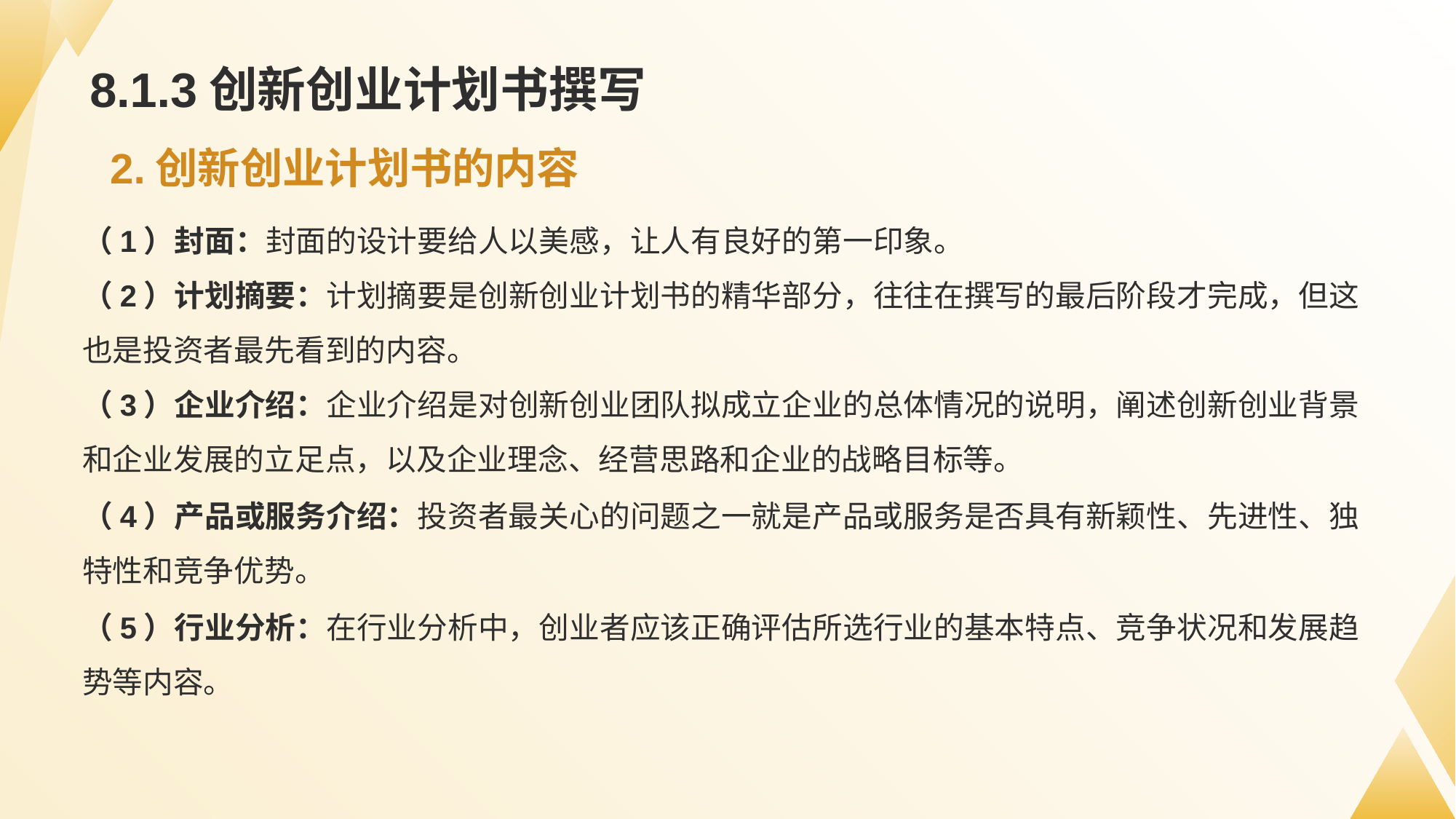

# 8.1.3创新创业计划书撰写
2.创新创业计划书的内容
（1）封面：封面的设计要给人以美感，让人有良好的第一印象。
（2）计划摘要：计划摘要是创新创业计划书的精华部分，往往在撰写的最后阶段才完成，但这也是投资者最先看到的内容。
（3）企业介绍：企业介绍是对创新创业团队拟成立企业的总体情况的说明，阐述创新创业背景和企业发展的立足点，以及企业理念、经营思路和企业的战略目标等。
（4）产品或服务介绍：投资者最关心的问题之一就是产品或服务是否具有新颖性、先进性、独特性和竞争优势。
（5）行业分析：在行业分析中，创业者应该正确评估所选行业的基本特点、竞争状况和发展趋势等内容。